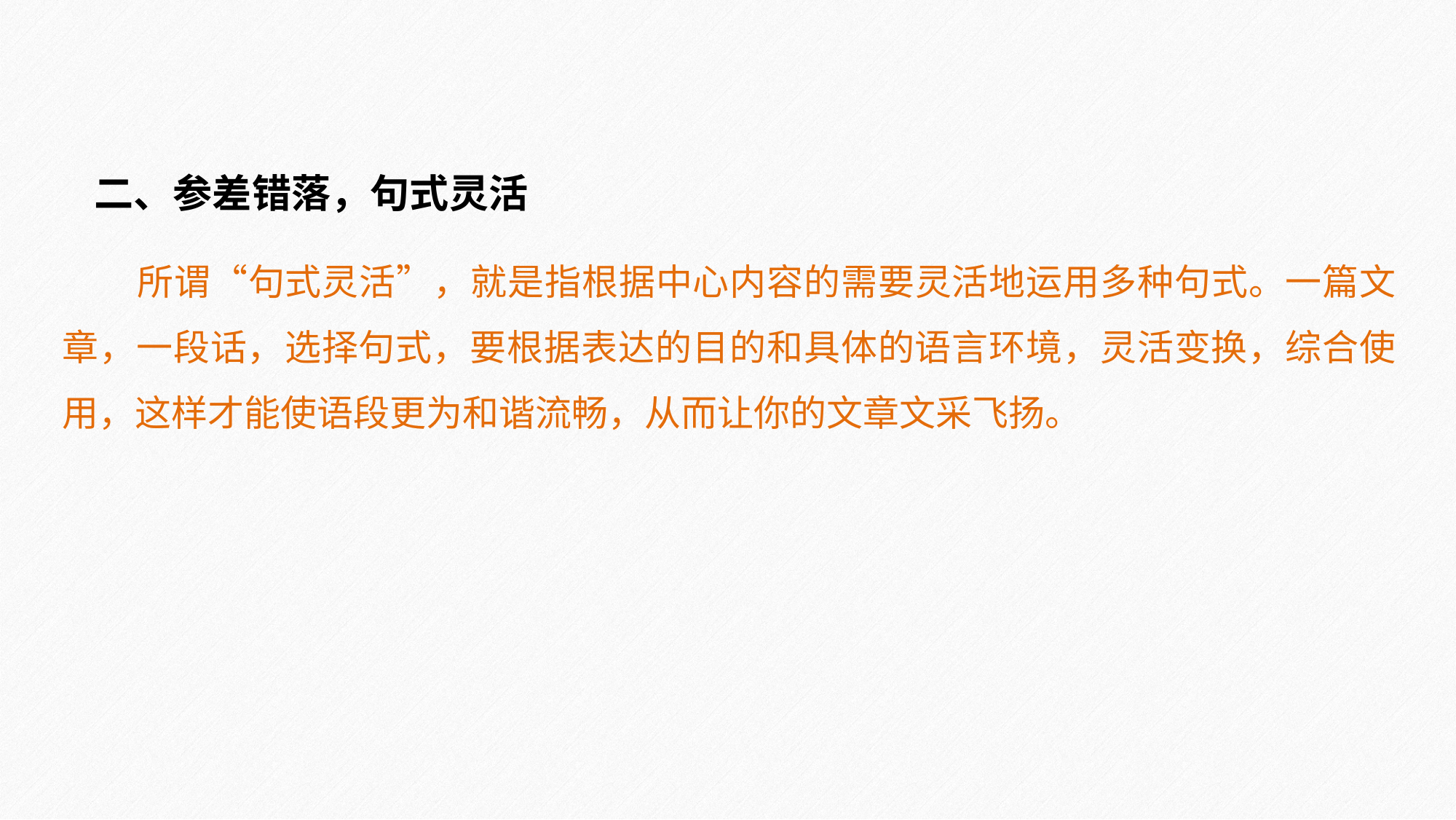

二、参差错落，句式灵活

所谓“句式灵活”，就是指根据中心内容的需要灵活地运用多种句式。一篇文章，一段话，选择句式，要根据表达的目的和具体的语言环境，灵活变换，综合使用，这样才能使语段更为和谐流畅，从而让你的文章文采飞扬。